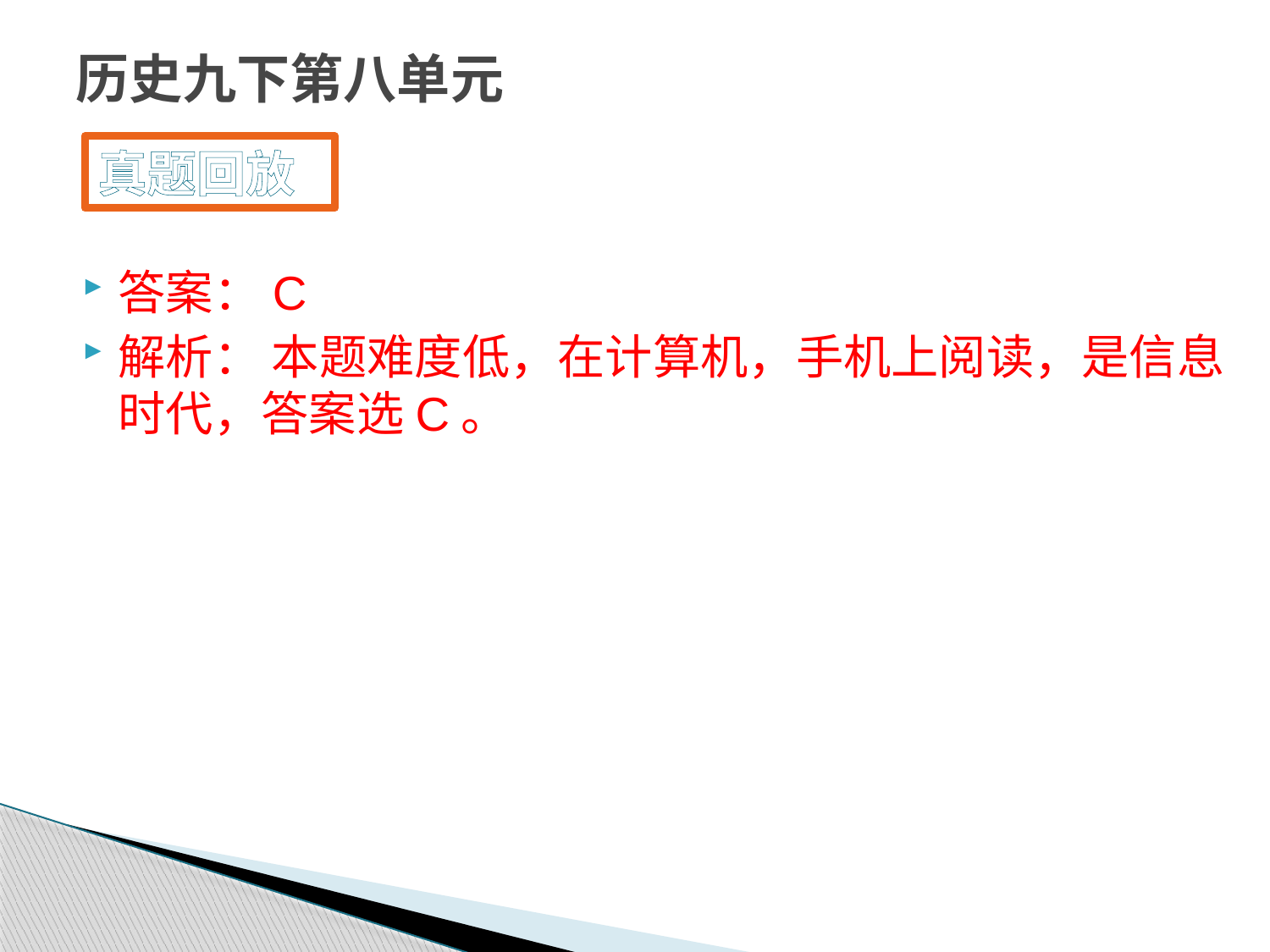

# 历史九下第八单元
真题回放
答案：C
解析： 本题难度低，在计算机，手机上阅读，是信息时代，答案选C。